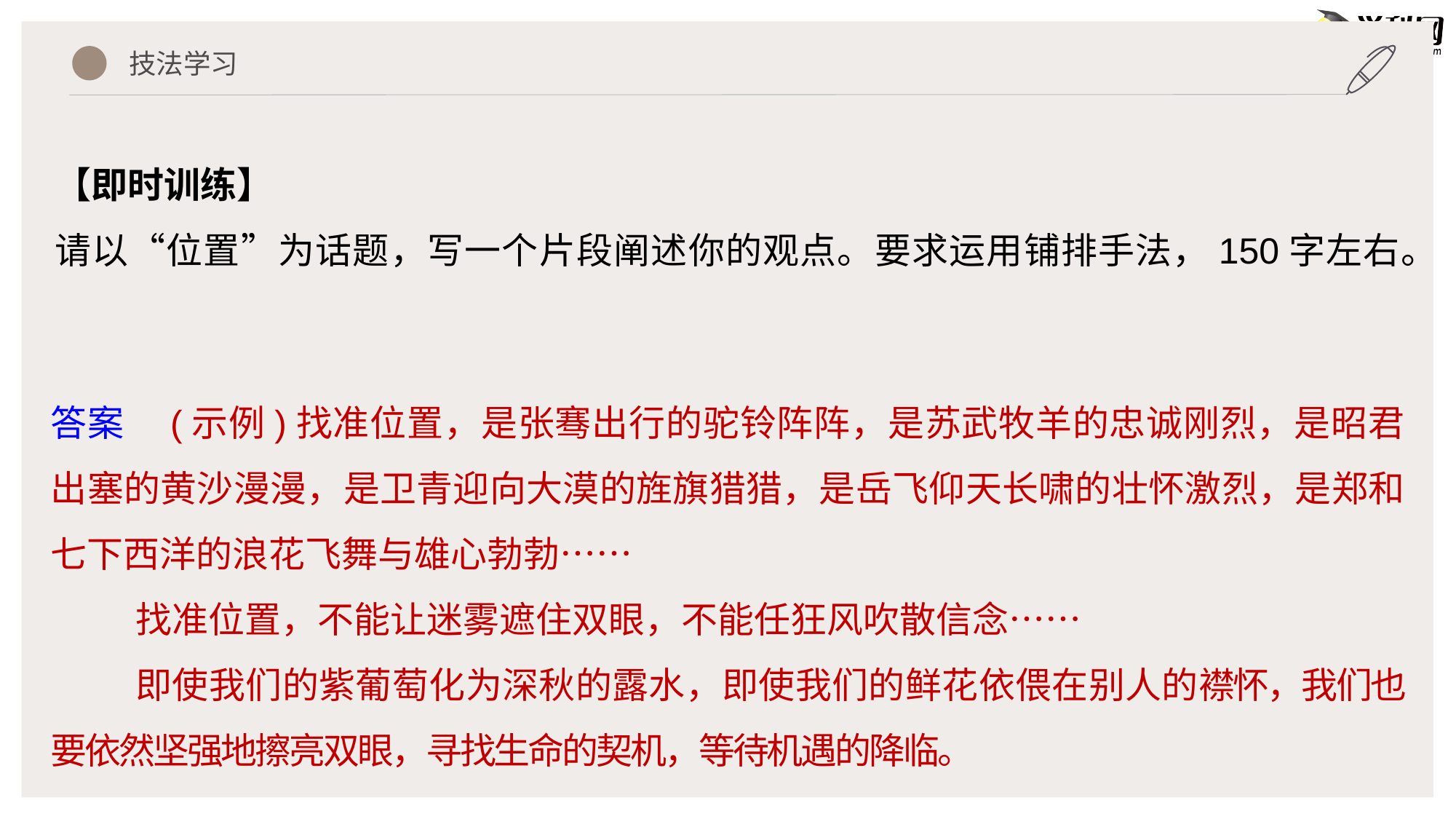

技法学习

【即时训练】
请以“位置”为话题，写一个片段阐述你的观点。要求运用铺排手法，150字左右。
答案　(示例)找准位置，是张骞出行的驼铃阵阵，是苏武牧羊的忠诚刚烈，是昭君出塞的黄沙漫漫，是卫青迎向大漠的旌旗猎猎，是岳飞仰天长啸的壮怀激烈，是郑和七下西洋的浪花飞舞与雄心勃勃……
找准位置，不能让迷雾遮住双眼，不能任狂风吹散信念……
即使我们的紫葡萄化为深秋的露水，即使我们的鲜花依偎在别人的襟怀，我们也要依然坚强地擦亮双眼，寻找生命的契机，等待机遇的降临。